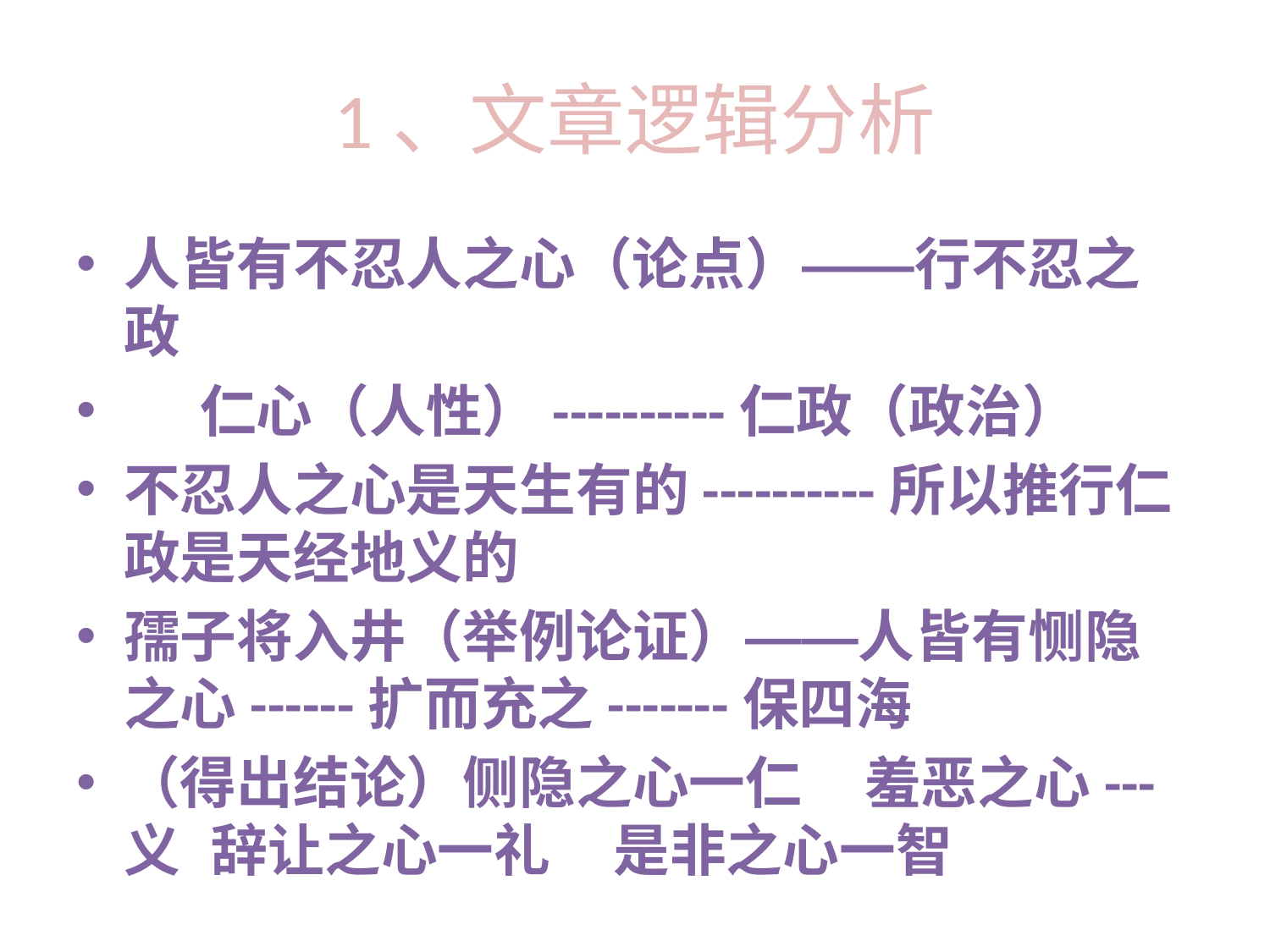

# 1、文章逻辑分析
人皆有不忍人之心（论点）——行不忍之政
    仁心（人性）----------仁政（政治）
不忍人之心是天生有的----------所以推行仁政是天经地义的
孺子将入井（举例论证）——人皆有恻隐之心------扩而充之-------保四海
（得出结论）侧隐之心一仁    羞恶之心---义  辞让之心一礼    是非之心一智